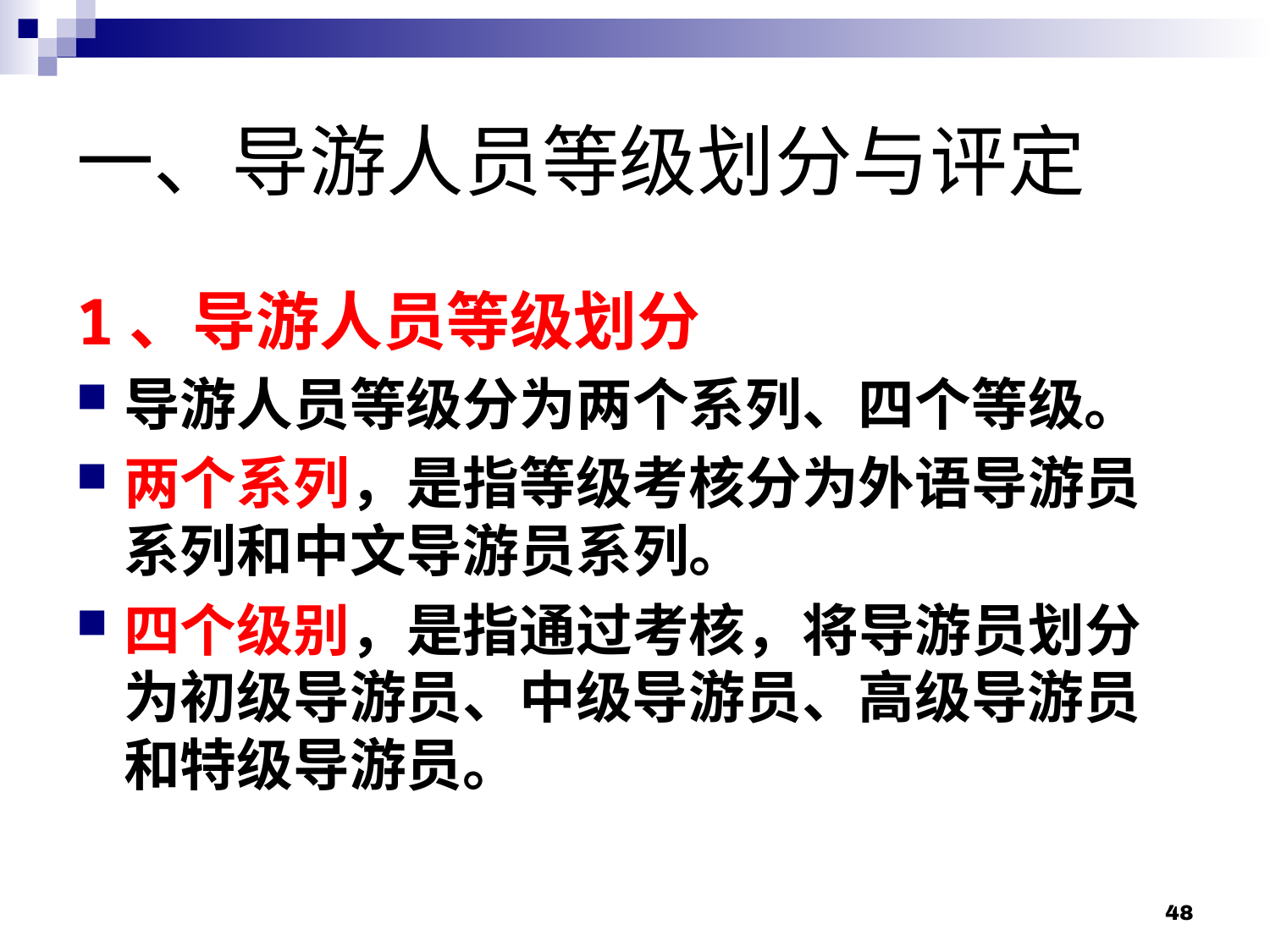

# 一、导游人员等级划分与评定
1、导游人员等级划分
导游人员等级分为两个系列、四个等级。
两个系列，是指等级考核分为外语导游员系列和中文导游员系列。
四个级别，是指通过考核，将导游员划分为初级导游员、中级导游员、高级导游员和特级导游员。
48